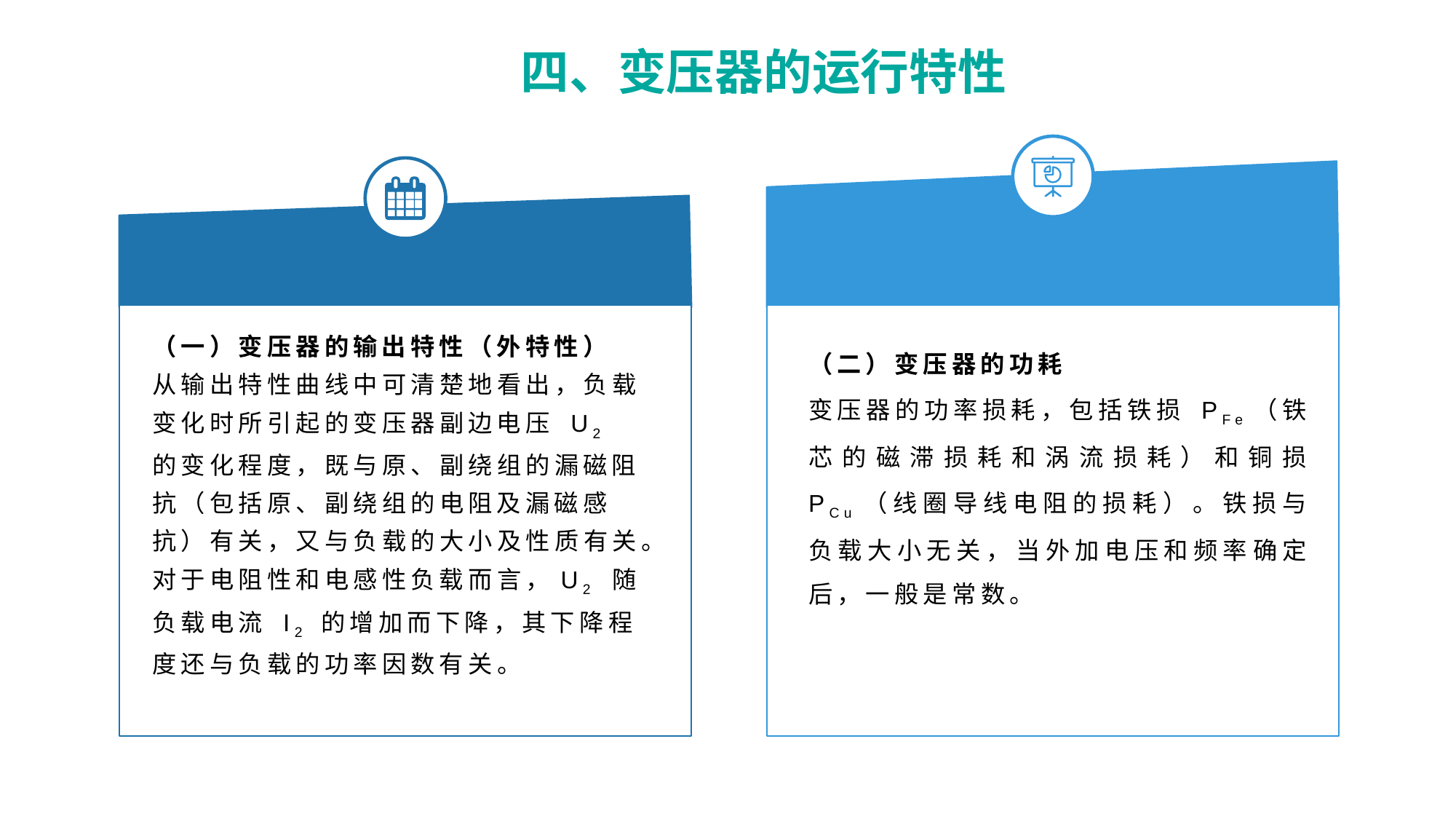

四、变压器的运行特性

（一）变压器的输出特性（外特性）
从输出特性曲线中可清楚地看出，负载变化时所引起的变压器副边电压 U2 的变化程度，既与原、副绕组的漏磁阻抗（包括原、副绕组的电阻及漏磁感抗）有关，又与负载的大小及性质有关。对于电阻性和电感性负载而言，U2 随负载电流 I2 的增加而下降，其下降程度还与负载的功率因数有关。
（二）变压器的功耗
变压器的功率损耗，包括铁损 PFe（铁芯的磁滞损耗和涡流损耗）和铜损 PCu（线圈导线电阻的损耗）。铁损与负载大小无关，当外加电压和频率确定后，一般是常数。